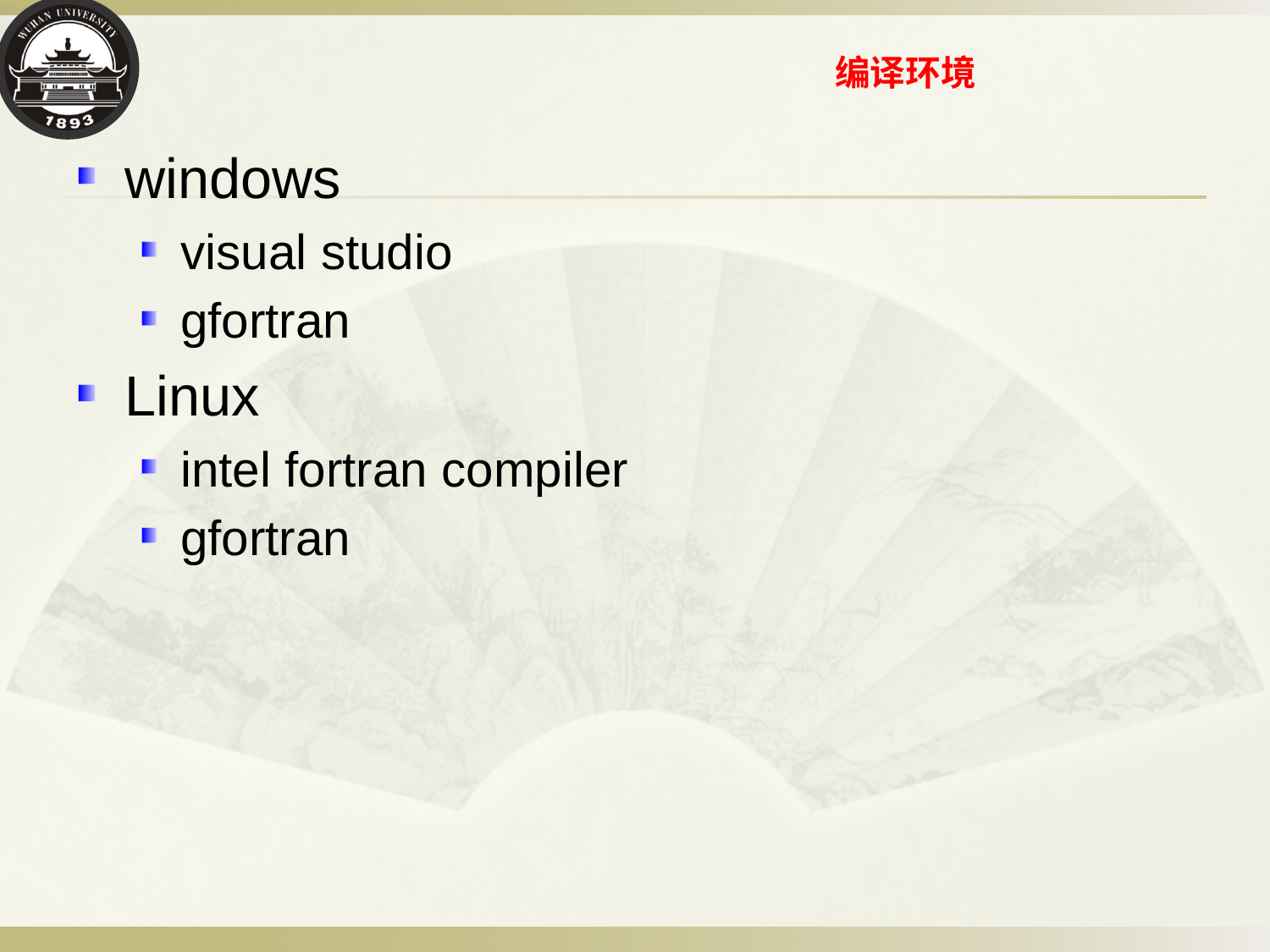

# 编译环境
windows
visual studio
gfortran
Linux
intel fortran compiler
gfortran